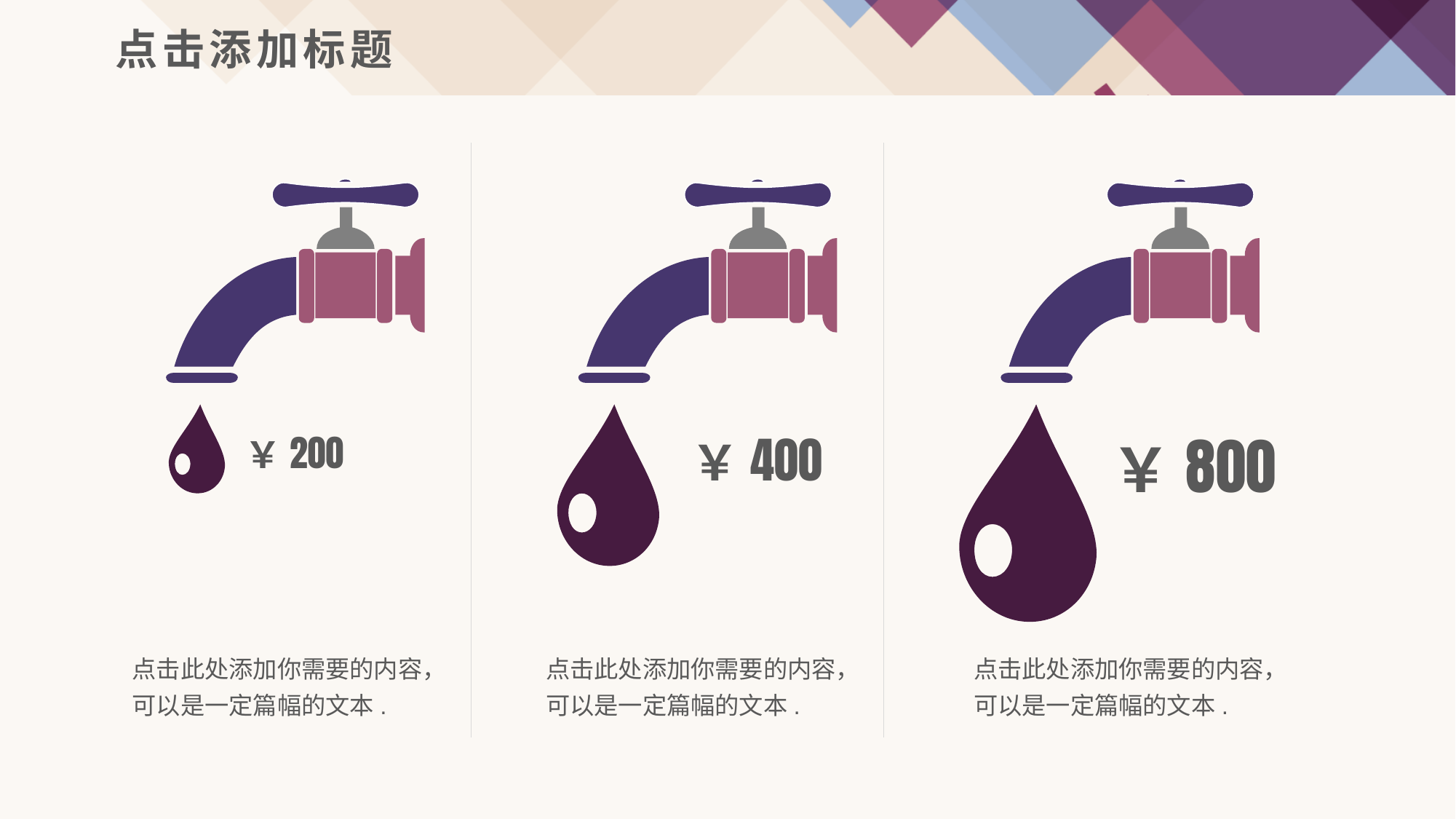

点击添加标题

￥200
￥400
￥800
点击此处添加你需要的内容，可以是一定篇幅的文本.
点击此处添加你需要的内容，可以是一定篇幅的文本.
点击此处添加你需要的内容，可以是一定篇幅的文本.